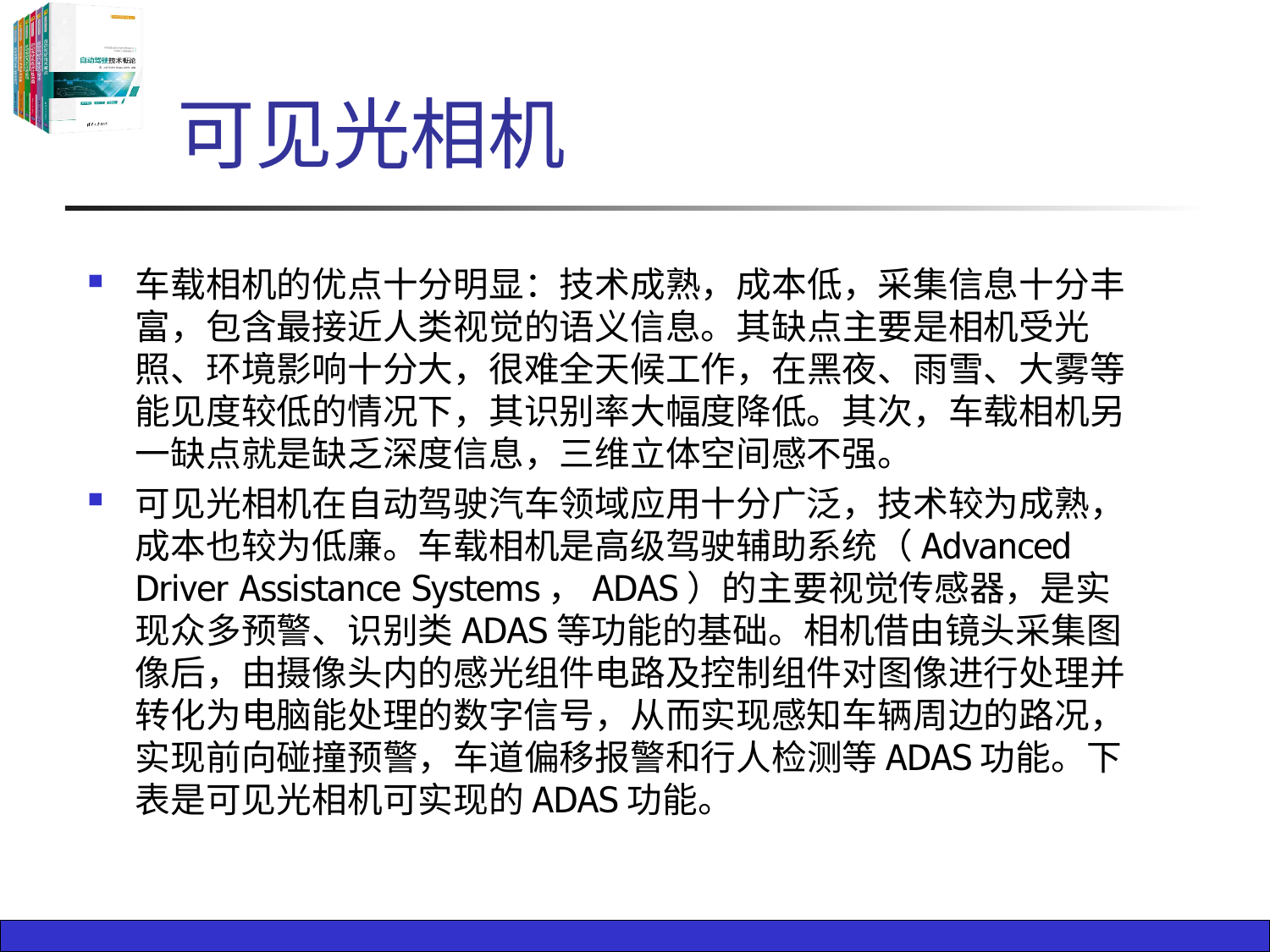

# 可见光相机
车载相机的优点十分明显：技术成熟，成本低，采集信息十分丰富，包含最接近人类视觉的语义信息。其缺点主要是相机受光照、环境影响十分大，很难全天候工作，在黑夜、雨雪、大雾等能见度较低的情况下，其识别率大幅度降低。其次，车载相机另一缺点就是缺乏深度信息，三维立体空间感不强。
可见光相机在自动驾驶汽车领域应用十分广泛，技术较为成熟，成本也较为低廉。车载相机是高级驾驶辅助系统（Advanced Driver Assistance Systems，ADAS）的主要视觉传感器，是实现众多预警、识别类ADAS等功能的基础。相机借由镜头采集图像后，由摄像头内的感光组件电路及控制组件对图像进行处理并转化为电脑能处理的数字信号，从而实现感知车辆周边的路况，实现前向碰撞预警，车道偏移报警和行人检测等ADAS功能。下表是可见光相机可实现的ADAS功能。